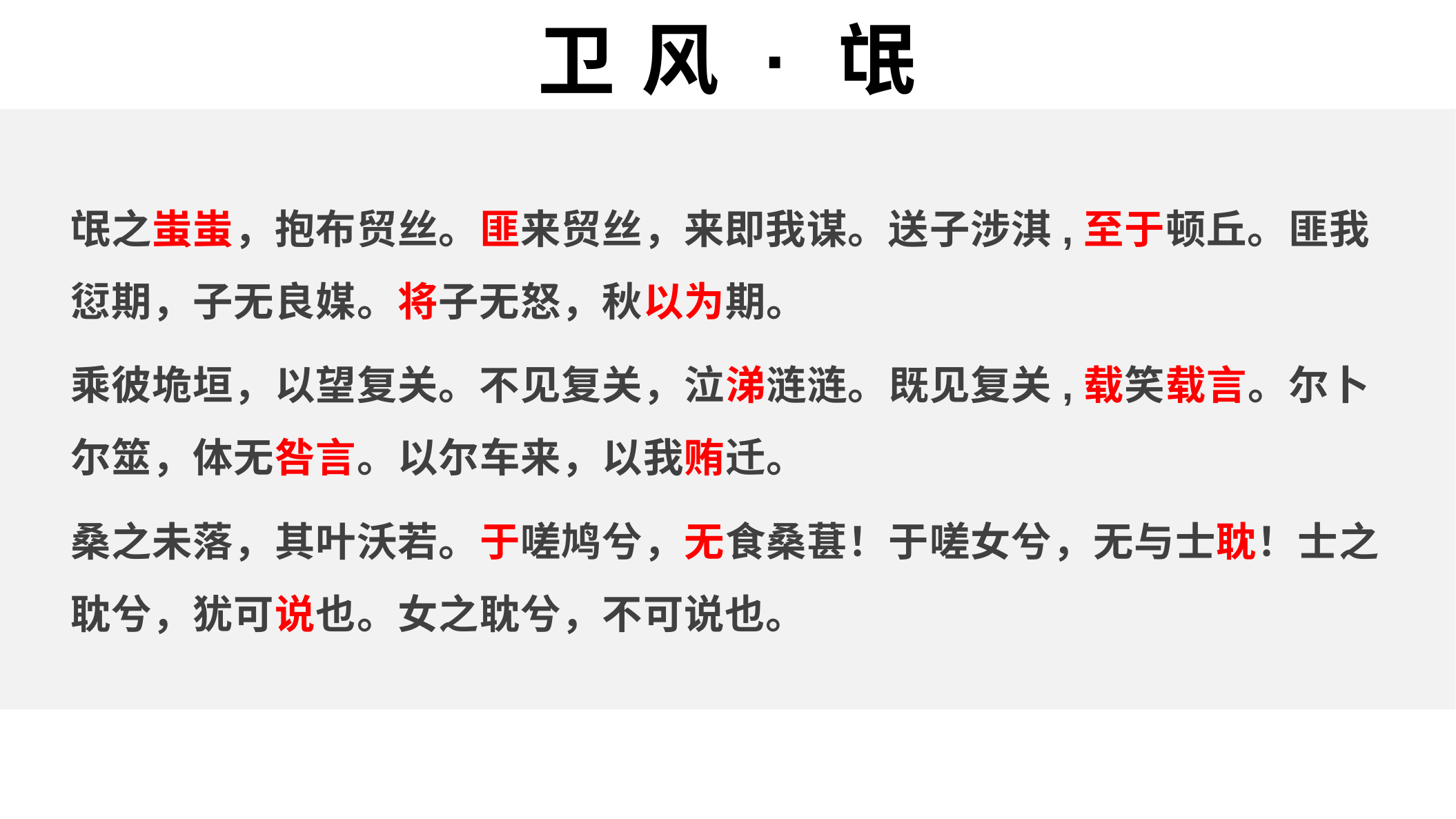

卫 风 · 氓

氓之蚩蚩，抱布贸丝。匪来贸丝，来即我谋。送子涉淇,至于顿丘。匪我愆期，子无良媒。将子无怒，秋以为期。
乘彼垝垣，以望复关。不见复关，泣涕涟涟。既见复关,载笑载言。尔卜尔筮，体无咎言。以尔车来，以我贿迁。
桑之未落，其叶沃若。于嗟鸠兮，无食桑葚！于嗟女兮，无与士耽！士之耽兮，犹可说也。女之耽兮，不可说也。